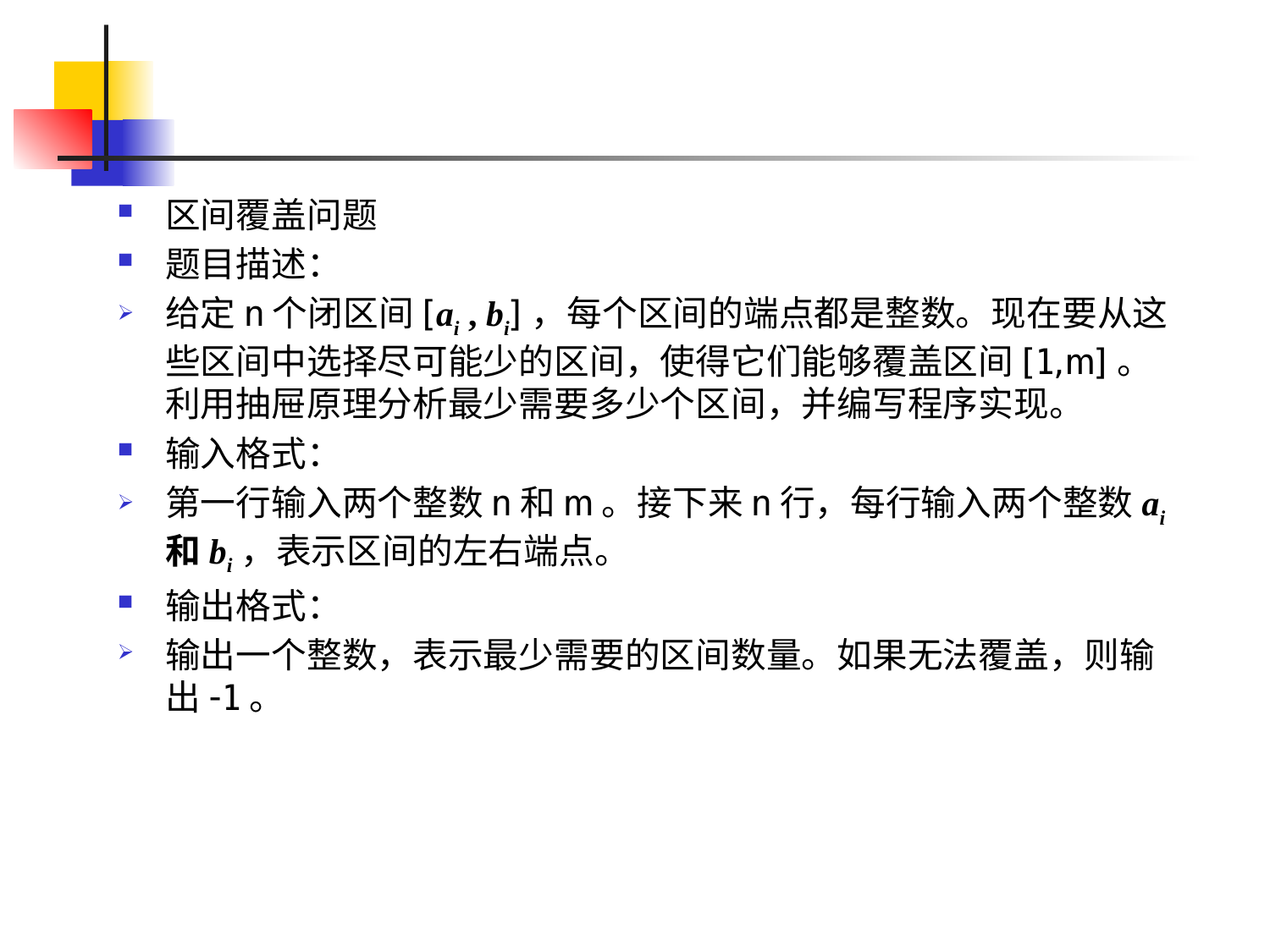

#
区间覆盖问题
题目描述：
给定n个闭区间[ai , bi]，每个区间的端点都是整数。现在要从这些区间中选择尽可能少的区间，使得它们能够覆盖区间[1,m]。利用抽屉原理分析最少需要多少个区间，并编写程序实现。
输入格式：
第一行输入两个整数n和m。接下来n行，每行输入两个整数ai 和bi，表示区间的左右端点。
输出格式：
输出一个整数，表示最少需要的区间数量。如果无法覆盖，则输出-1。

64